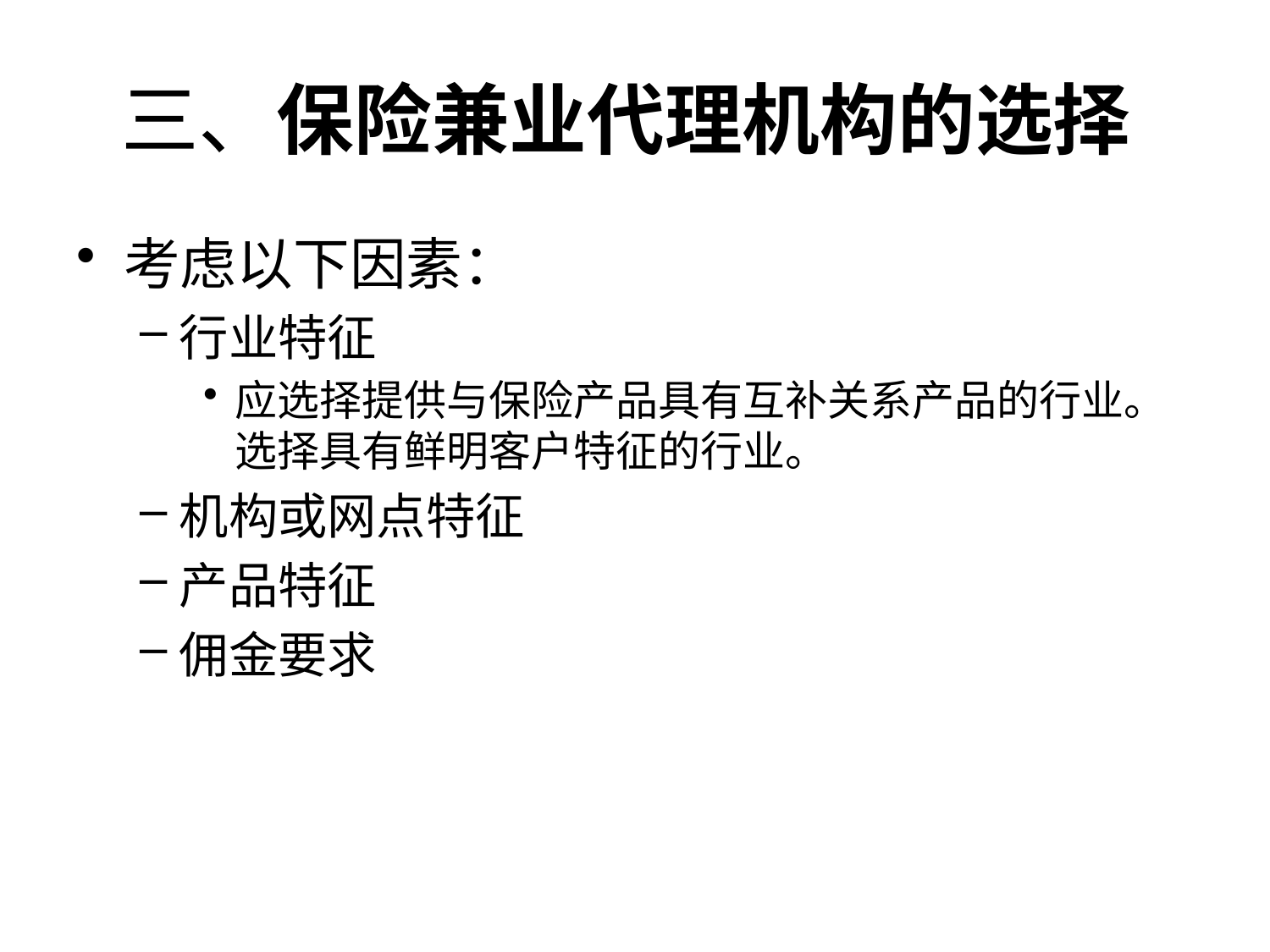

# 三、保险兼业代理机构的选择
考虑以下因素：
行业特征
应选择提供与保险产品具有互补关系产品的行业。选择具有鲜明客户特征的行业。
机构或网点特征
产品特征
佣金要求